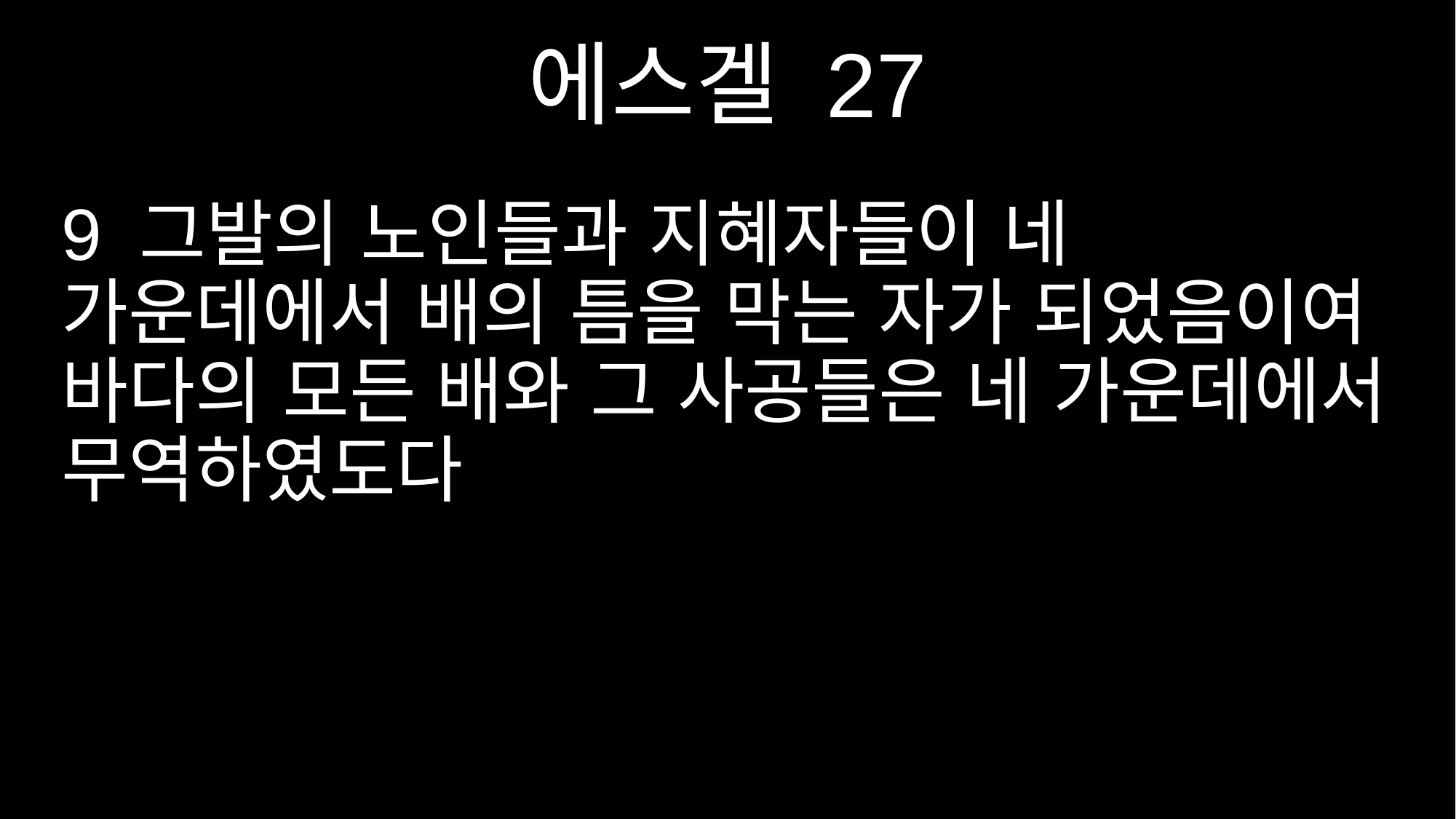

에스겔 27
9 그발의 노인들과 지혜자들이 네 가운데에서 배의 틈을 막는 자가 되었음이여 바다의 모든 배와 그 사공들은 네 가운데에서 무역하였도다